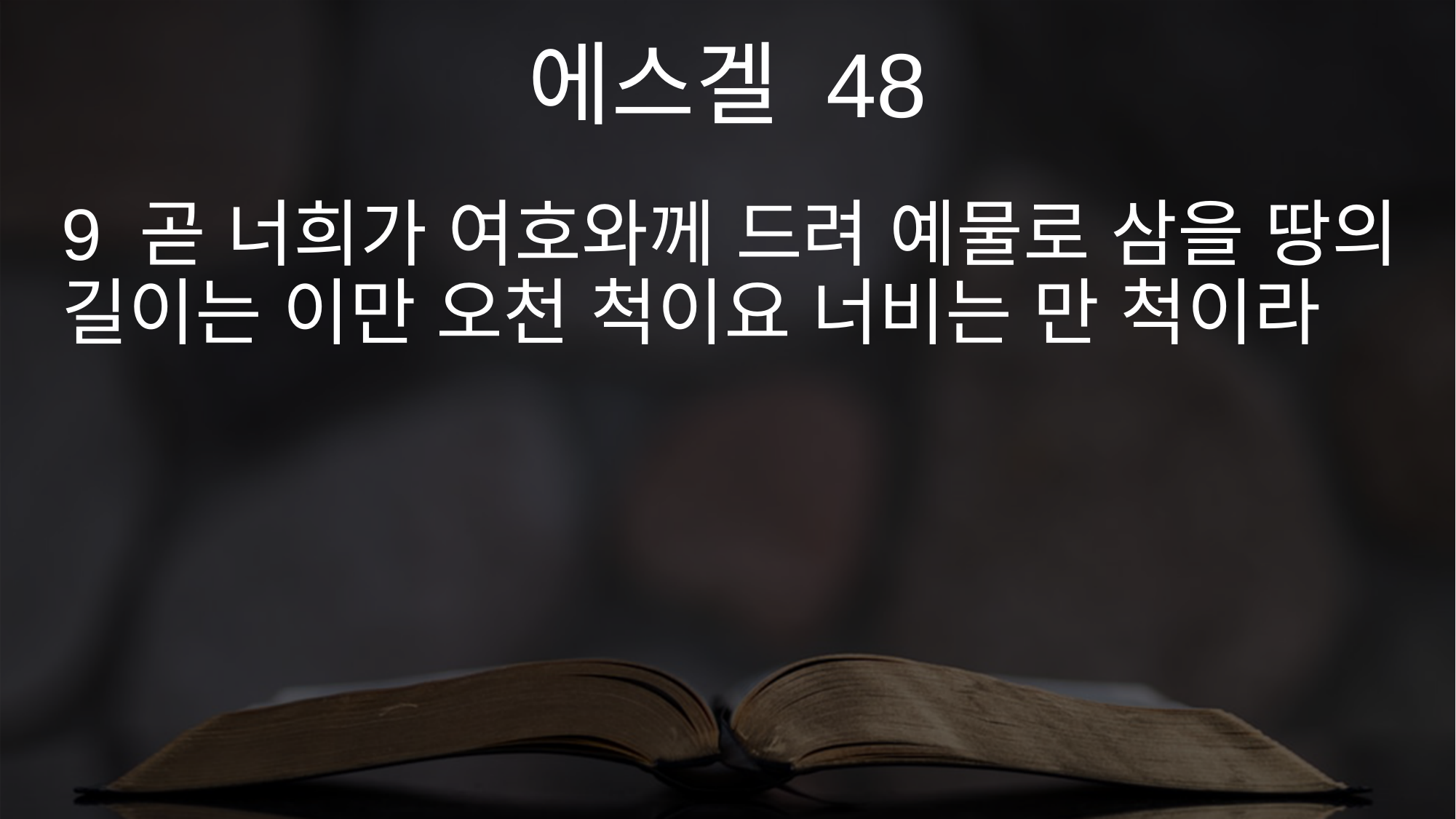

에스겔 48
9 곧 너희가 여호와께 드려 예물로 삼을 땅의 길이는 이만 오천 척이요 너비는 만 척이라